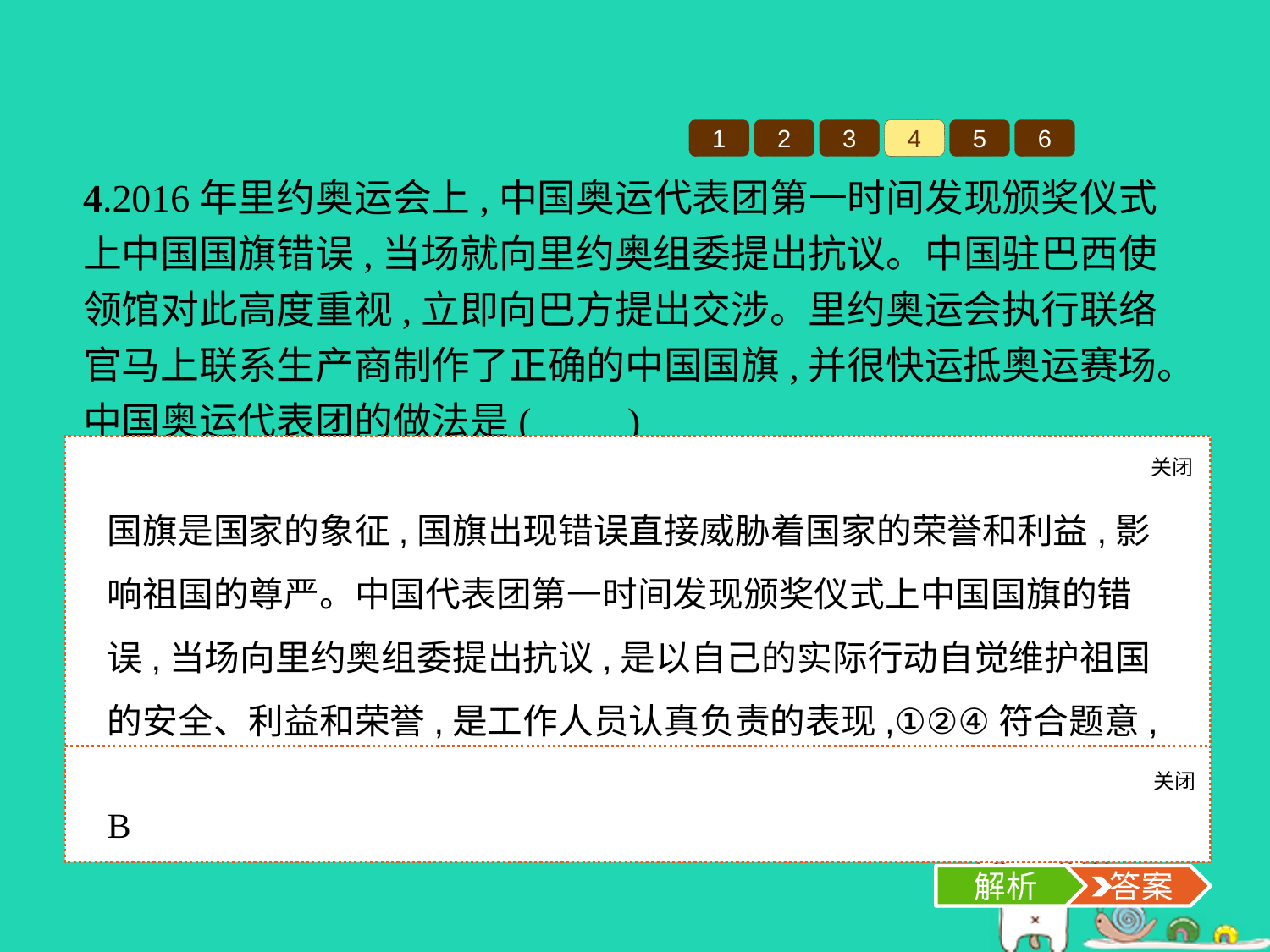

1
2
3
4
5
6
4.2016年里约奥运会上,中国奥运代表团第一时间发现颁奖仪式上中国国旗错误,当场就向里约奥组委提出抗议。中国驻巴西使领馆对此高度重视,立即向巴方提出交涉。里约奥运会执行联络官马上联系生产商制作了正确的中国国旗,并很快运抵奥运赛场。中国奥运代表团的做法是(　　)
①工作认真负责的表现　②将国家利益视为最高利益的表现　③引起关注,提高知名度的表现　④维护国家荣誉和民族尊严的表现
A.①②③	B.①②④
C.①④	D.②③

关闭
解析

国旗是国家的象征,国旗出现错误直接威胁着国家的荣誉和利益,影响祖国的尊严。中国代表团第一时间发现颁奖仪式上中国国旗的错误,当场向里约奥组委提出抗议,是以自己的实际行动自觉维护祖国的安全、利益和荣誉,是工作人员认真负责的表现,①②④符合题意,当选;③说法错误,应排除,故选B项。

关闭
解析
  答案

B
解析
  答案